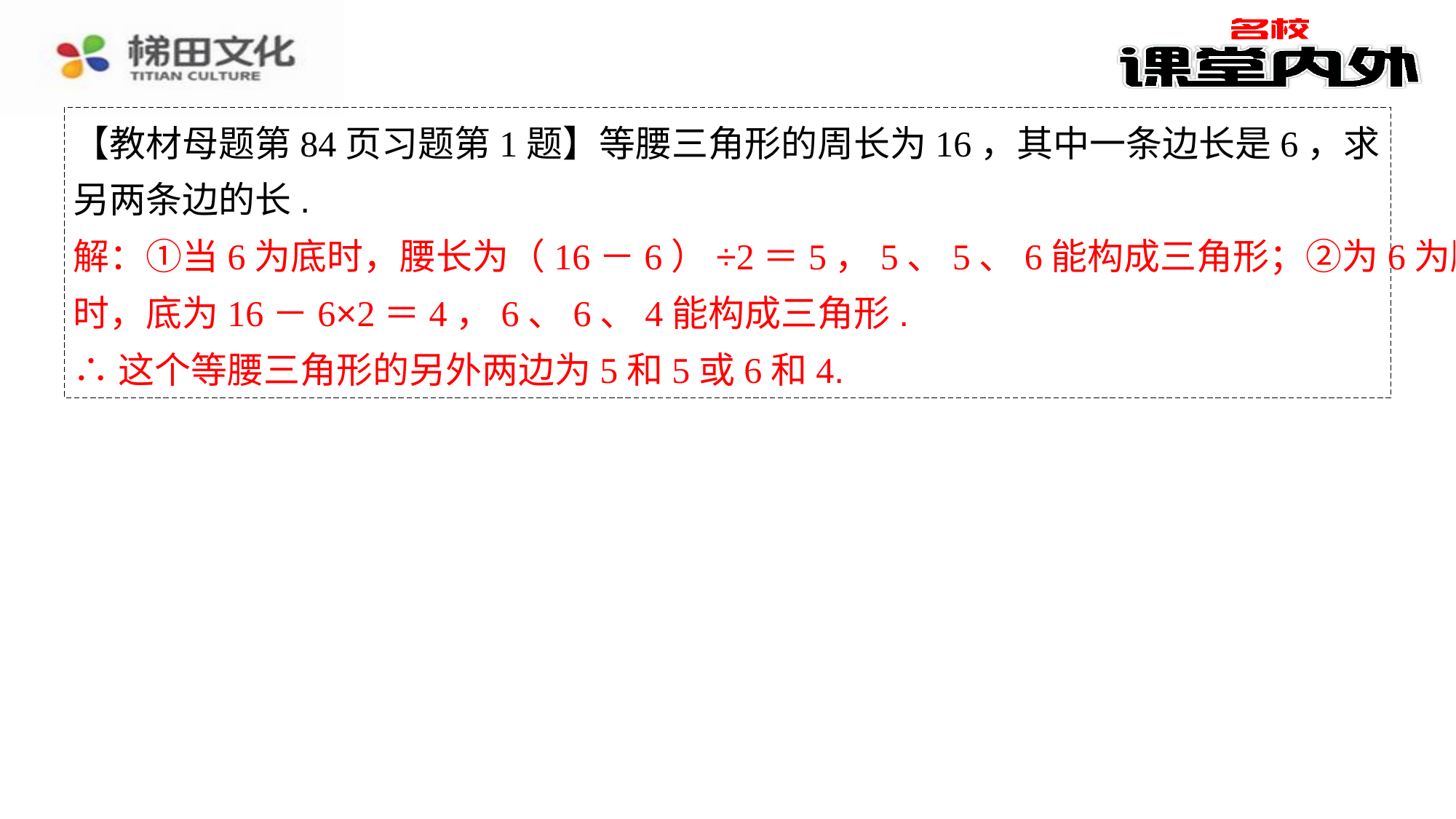

【教材母题第84页习题第1题】等腰三角形的周长为16，其中一条边长是6，求另两条边的长.
解：①当6为底时，腰长为（16－6）÷2＝5，5、5、6能构成三角形；②为6为腰时，底为16－6×2＝4，6、6、4能构成三角形.
∴这个等腰三角形的另外两边为5和5或6和4.
解：①当6为底时，腰长为（16－6）÷2＝5，5、5、6能构成三角形；②为6为腰
时，底为16－6×2＝4，6、6、4能构成三角形.
∴这个等腰三角形的另外两边为5和5或6和4.